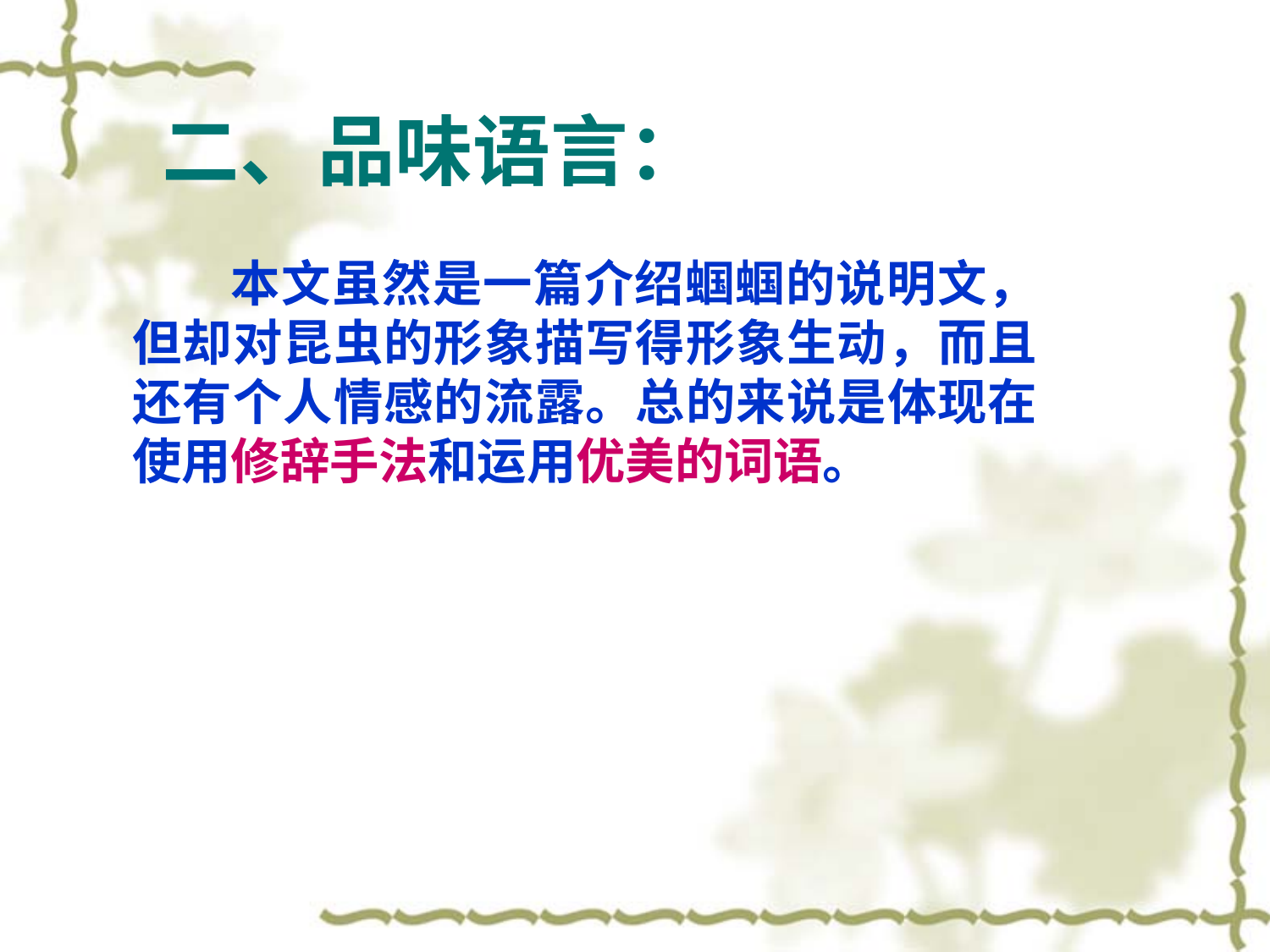

二、品味语言：
       本文虽然是一篇介绍蝈蝈的说明文，但却对昆虫的形象描写得形象生动，而且还有个人情感的流露。总的来说是体现在使用修辞手法和运用优美的词语。